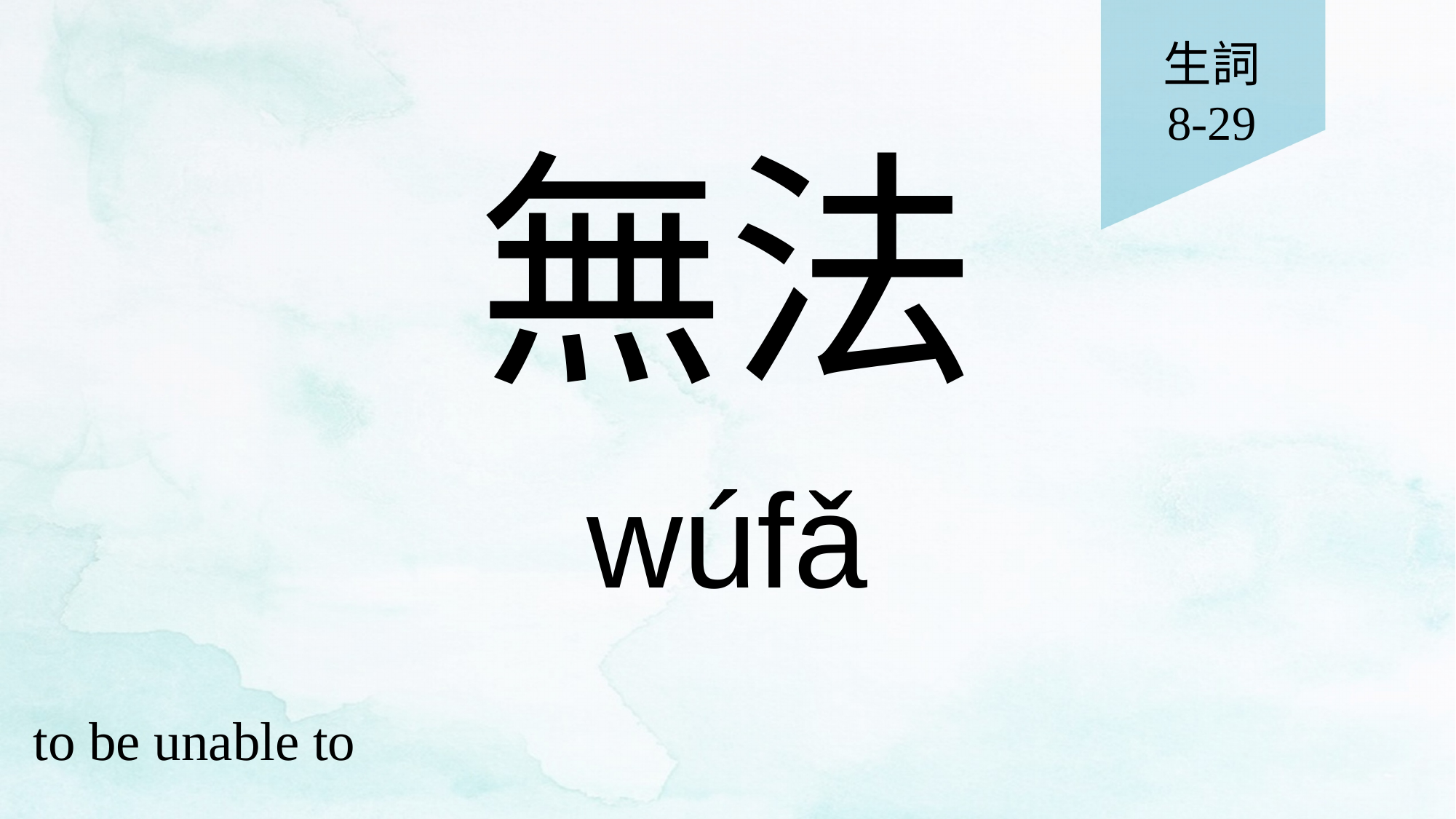

生詞
8-29
# 無法
wúfǎ
to be unable to